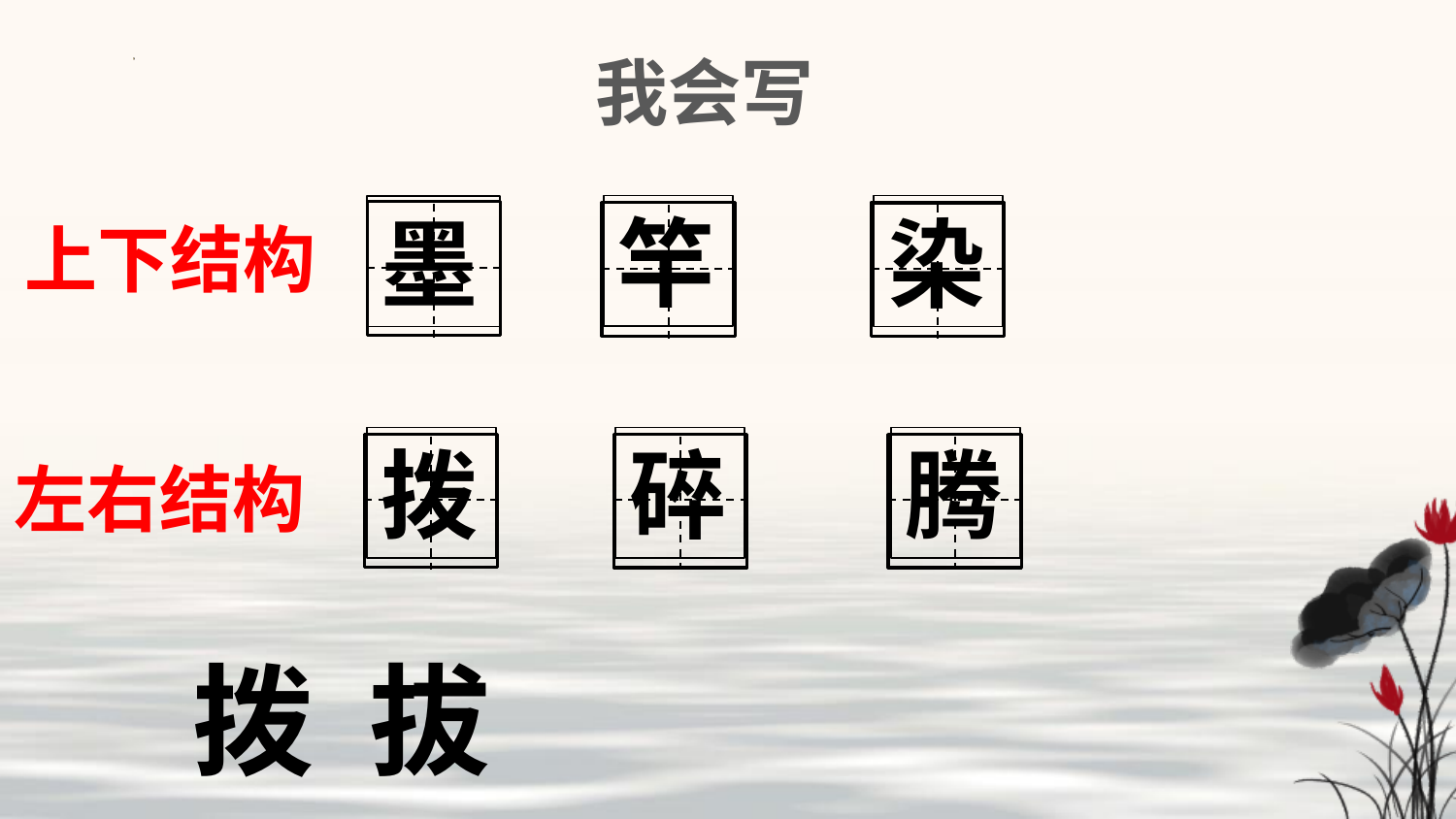

我会写
竿

染

墨

上下结构
碎

腾

拨

左右结构
拨  拔